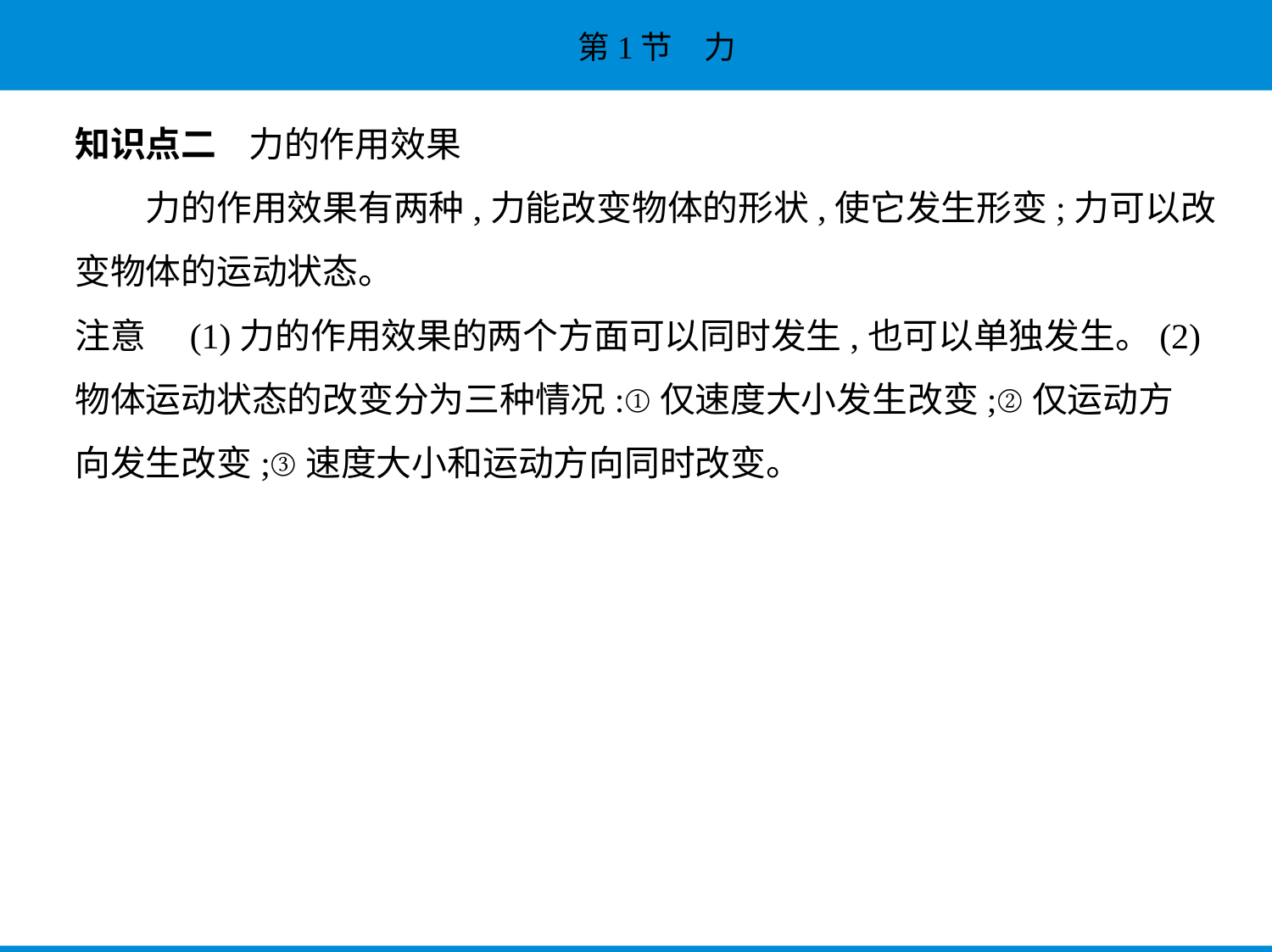

知识点二    力的作用效果
　　力的作用效果有两种,力能改变物体的形状,使它发生形变;力可以改
变物体的运动状态。
注意　(1)力的作用效果的两个方面可以同时发生,也可以单独发生。(2)
物体运动状态的改变分为三种情况:①仅速度大小发生改变;②仅运动方
向发生改变;③速度大小和运动方向同时改变。